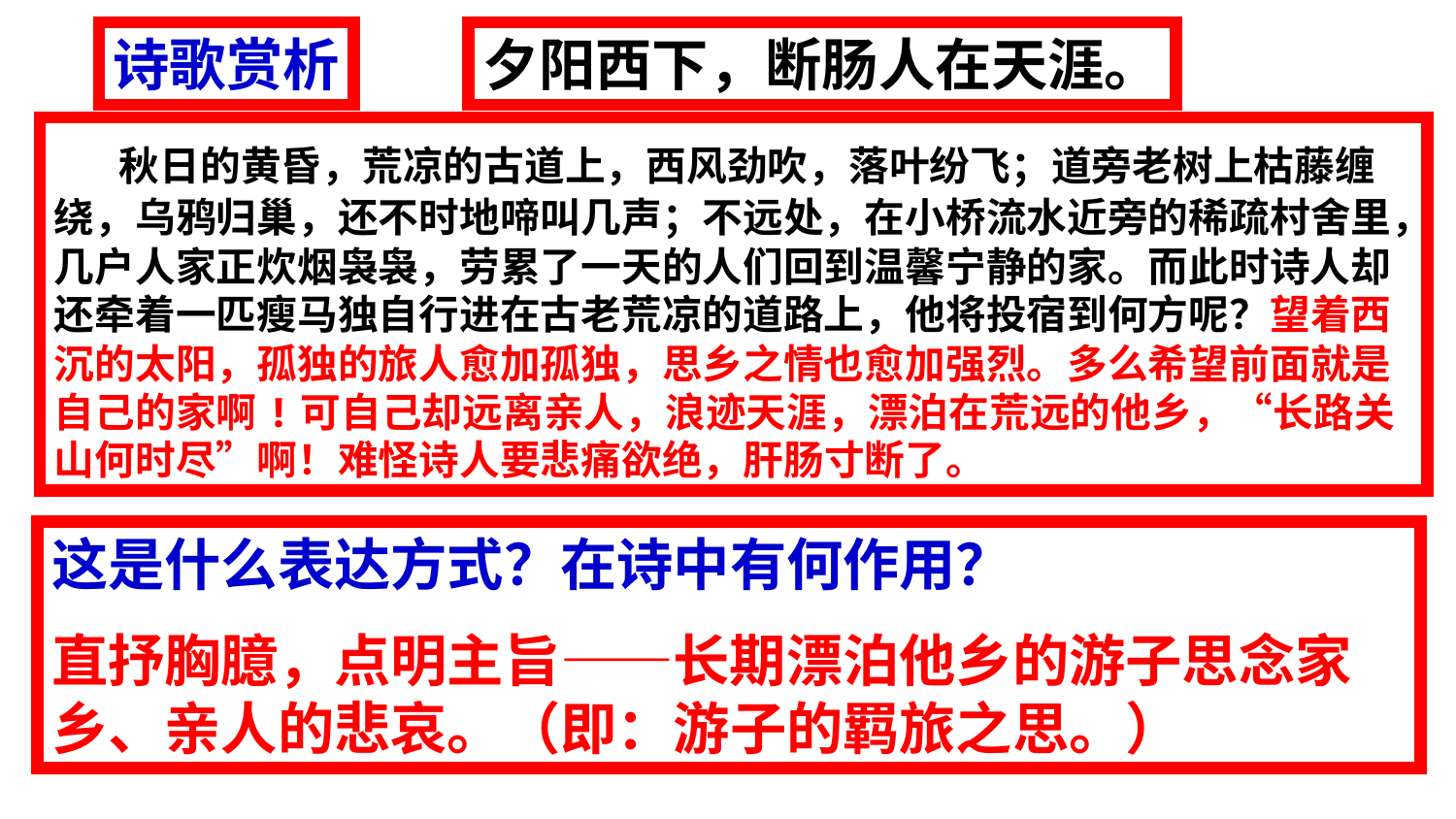

诗歌赏析
夕阳西下，断肠人在天涯。
    秋日的黄昏，荒凉的古道上，西风劲吹，落叶纷飞；道旁老树上枯藤缠绕，乌鸦归巢，还不时地啼叫几声；不远处，在小桥流水近旁的稀疏村舍里，几户人家正炊烟袅袅，劳累了一天的人们回到温馨宁静的家。而此时诗人却还牵着一匹瘦马独自行进在古老荒凉的道路上，他将投宿到何方呢？望着西沉的太阳，孤独的旅人愈加孤独，思乡之情也愈加强烈。多么希望前面就是自己的家啊!可自己却远离亲人，浪迹天涯，漂泊在荒远的他乡，“长路关山何时尽”啊！难怪诗人要悲痛欲绝，肝肠寸断了。
这是什么表达方式？在诗中有何作用？
直抒胸臆，点明主旨——长期漂泊他乡的游子思念家乡、亲人的悲哀。（即：游子的羁旅之思。）